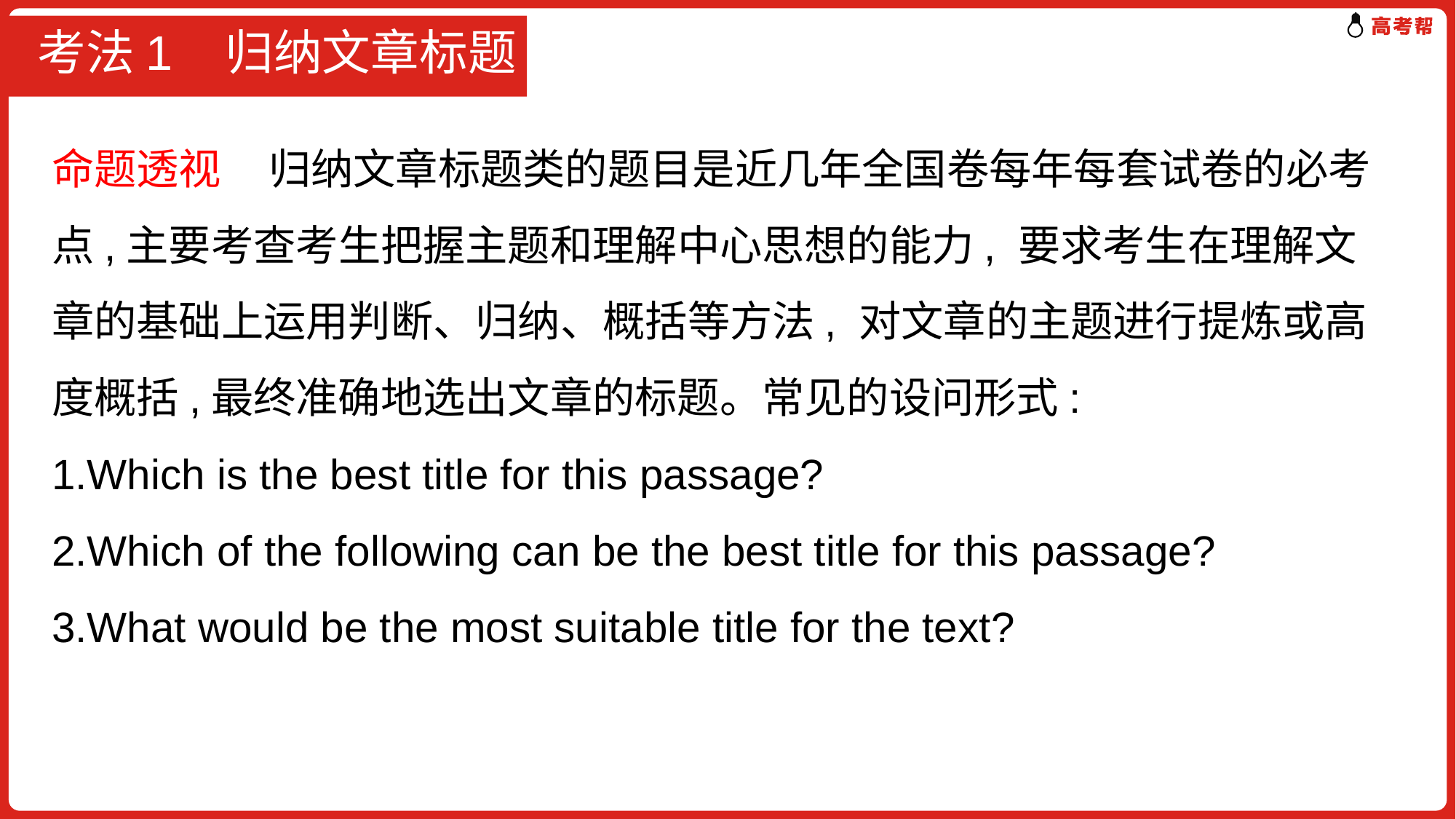

# 考法1   归纳文章标题
命题透视     归纳文章标题类的题目是近几年全国卷每年每套试卷的必考点,主要考查考生把握主题和理解中心思想的能力, 要求考生在理解文章的基础上运用判断、归纳、概括等方法, 对文章的主题进行提炼或高度概括,最终准确地选出文章的标题。常见的设问形式:
1.Which is the best title for this passage?
2.Which of the following can be the best title for this passage?
3.What would be the most suitable title for the text?